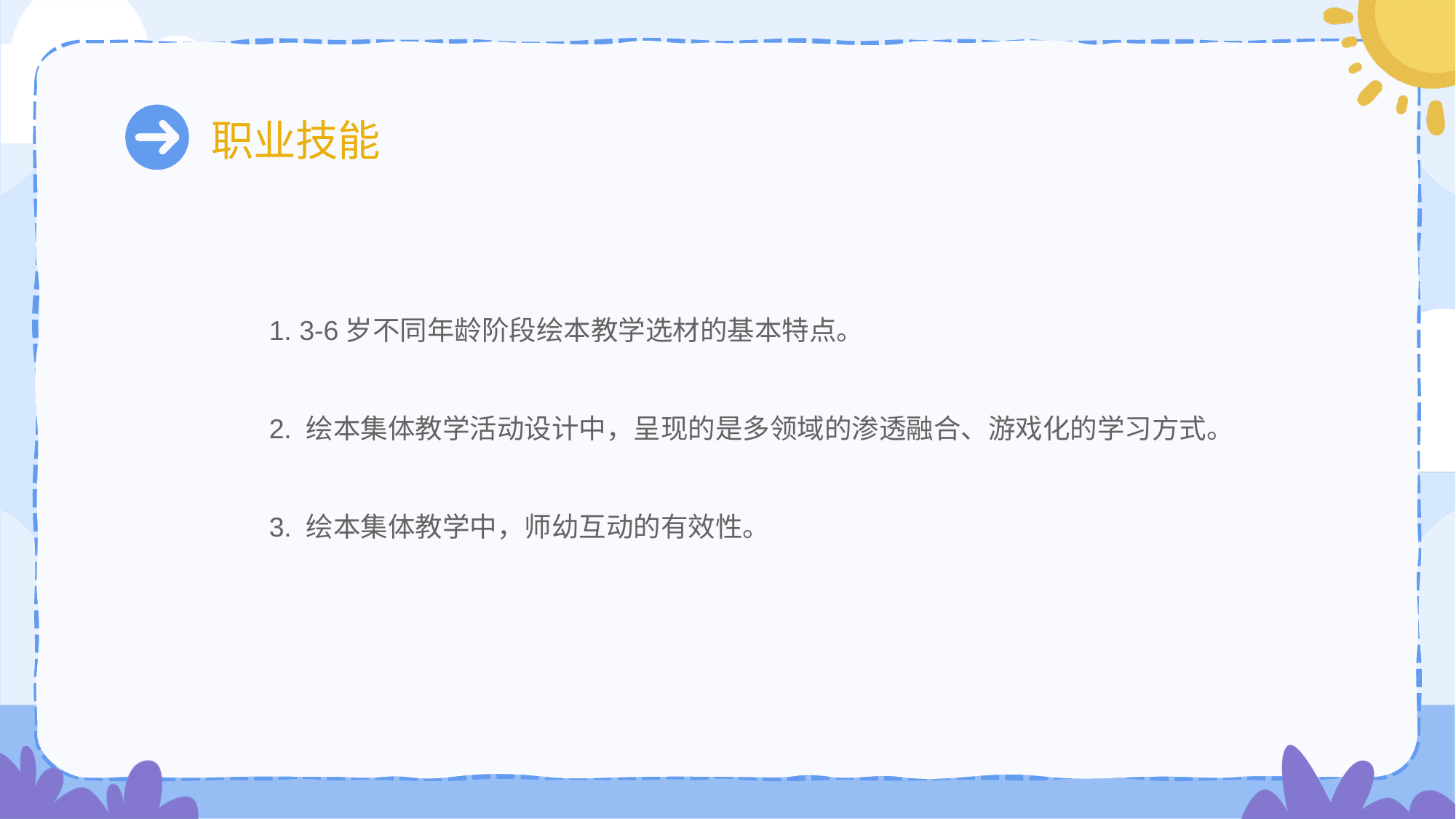

# 职业技能

1. 3-6岁不同年龄阶段绘本教学选材的基本特点。

2. 绘本集体教学活动设计中，呈现的是多领域的渗透融合、游戏化的学习方式。

3. 绘本集体教学中，师幼互动的有效性。